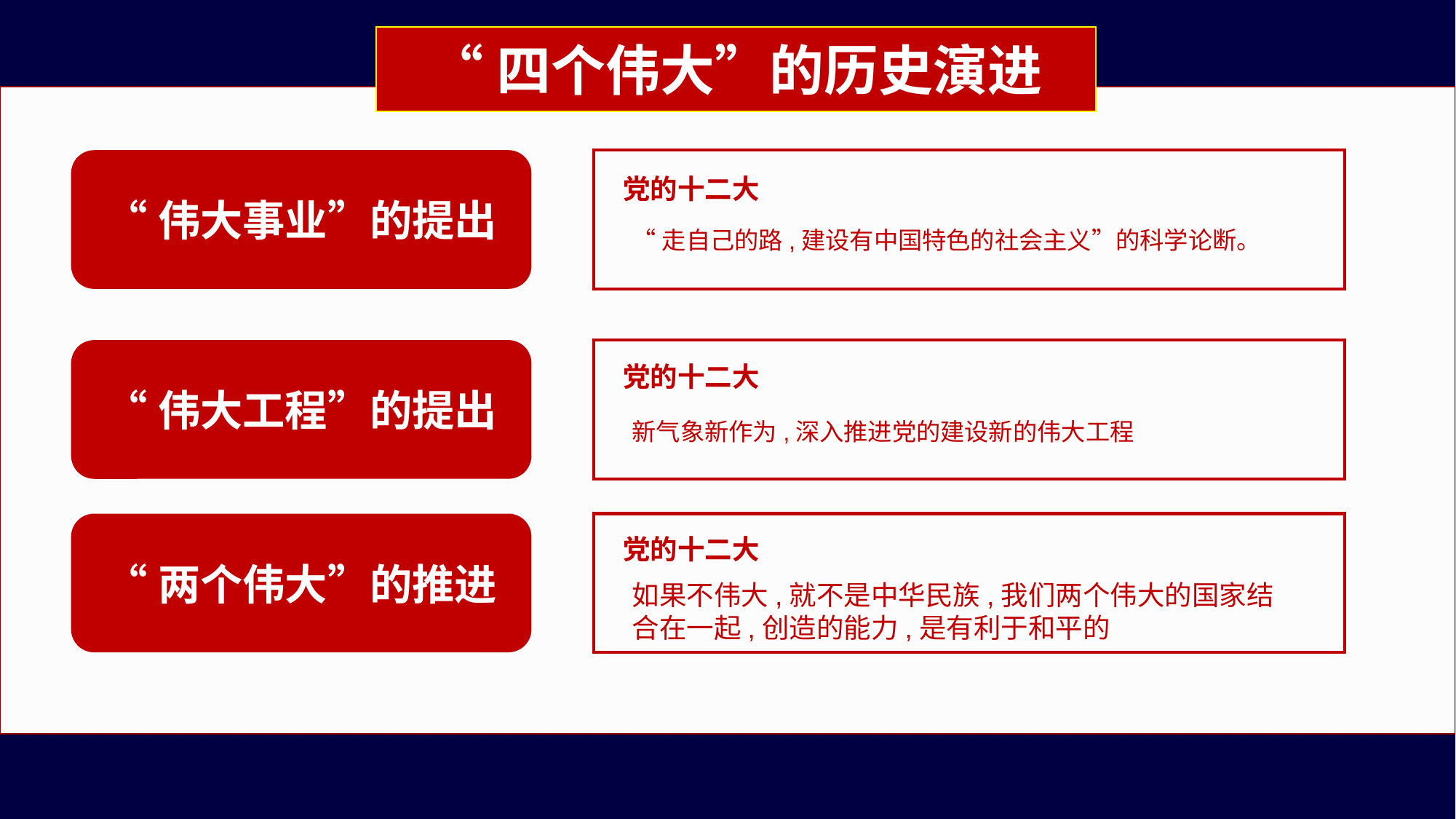

“四个伟大”的历史演进
“伟大事业”的提出

党的十二大
“走自己的路,建设有中国特色的社会主义”的科学论断。
“伟大工程”的提出

党的十二大
新气象新作为,深入推进党的建设新的伟大工程
“两个伟大”的推进

党的十二大
如果不伟大,就不是中华民族,我们两个伟大的国家结合在一起,创造的能力,是有利于和平的